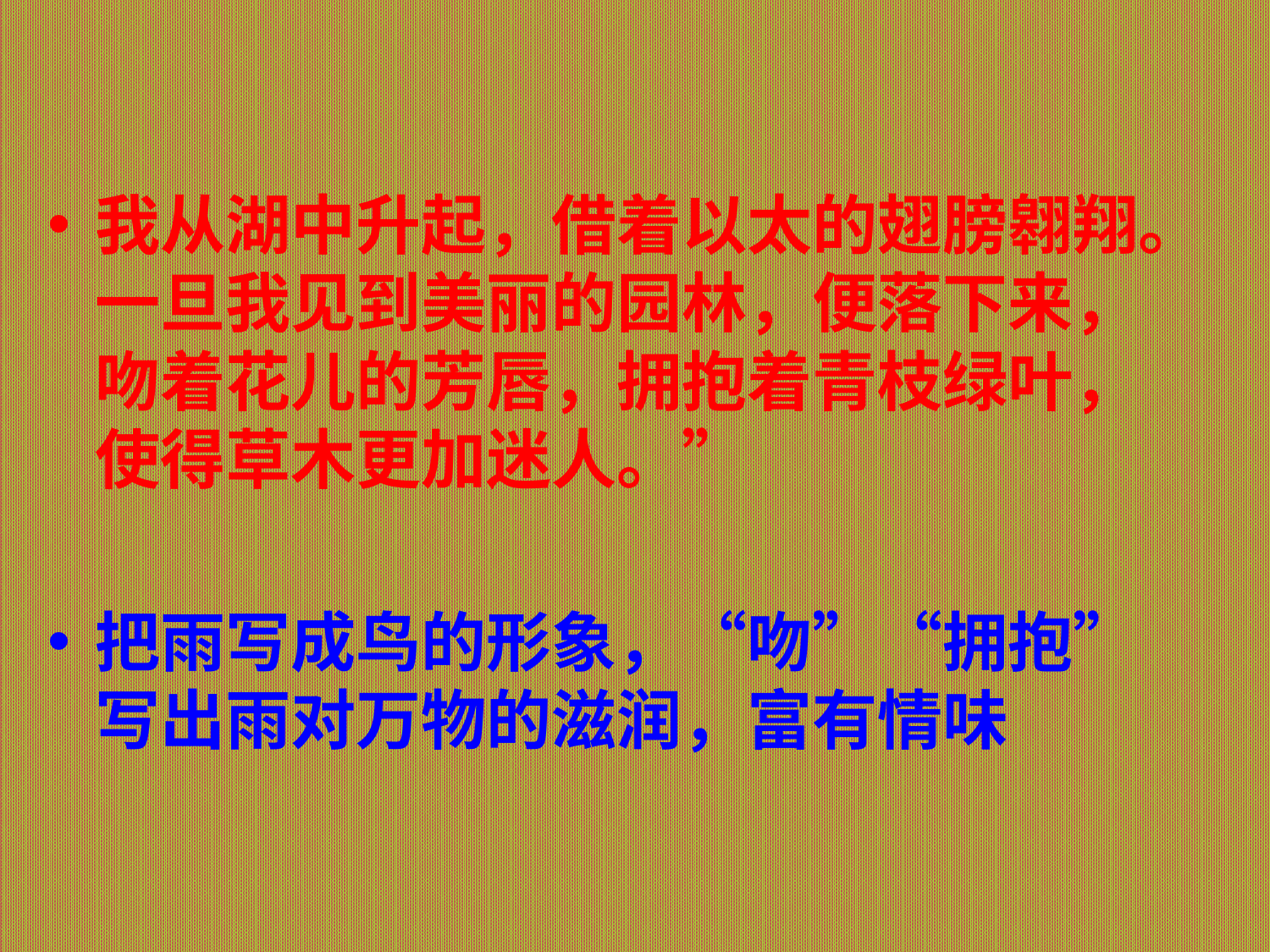

我从湖中升起，借着以太的翅膀翱翔。一旦我见到美丽的园林，便落下来，吻着花儿的芳唇，拥抱着青枝绿叶，使得草木更加迷人。”

把雨写成鸟的形象，“吻”“拥抱”写出雨对万物的滋润，富有情味